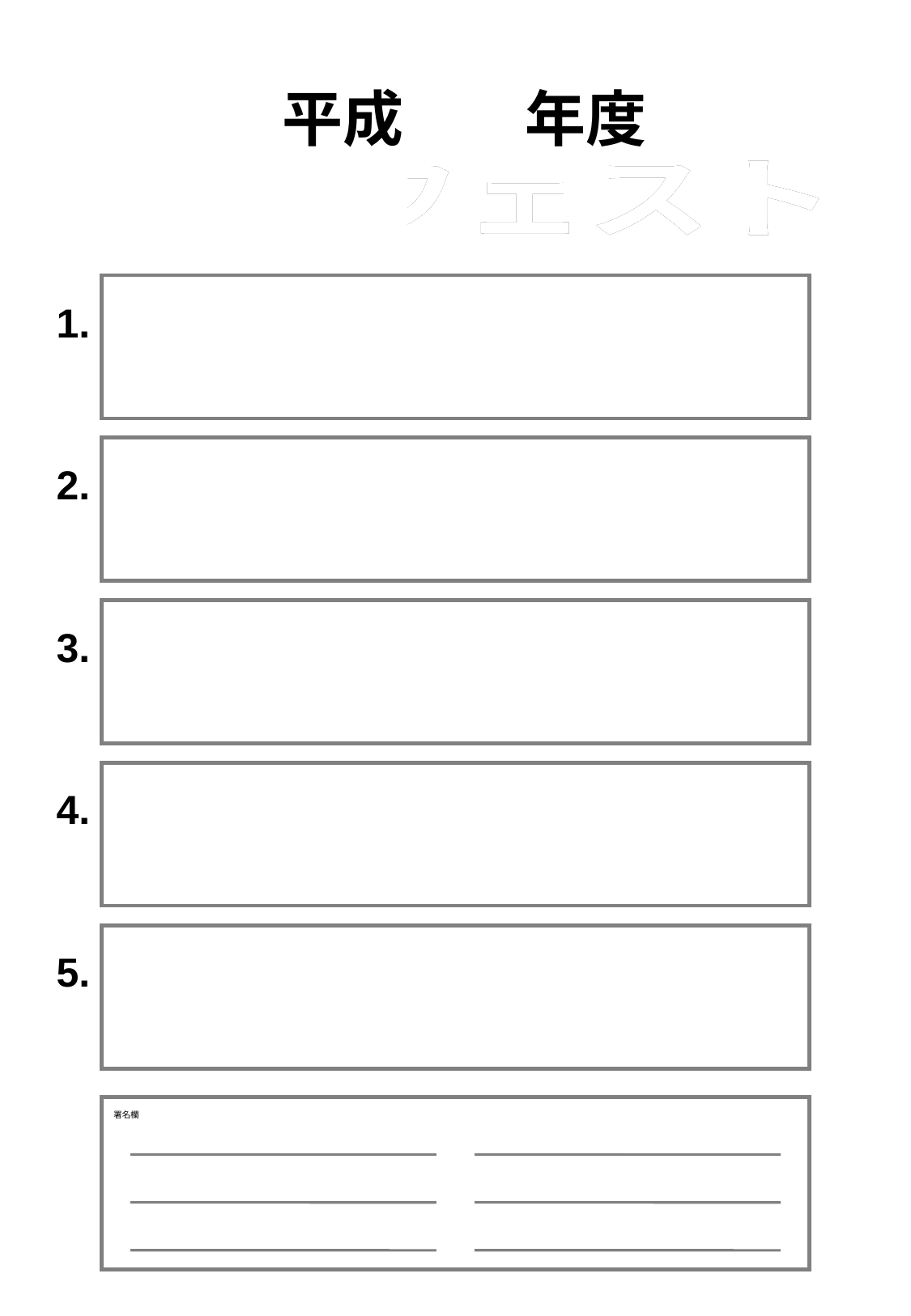

平成　　年度

　　　　　マニフェスト
　　　　　マニフェスト

1.

2.

3.

4.

5.

署名欄